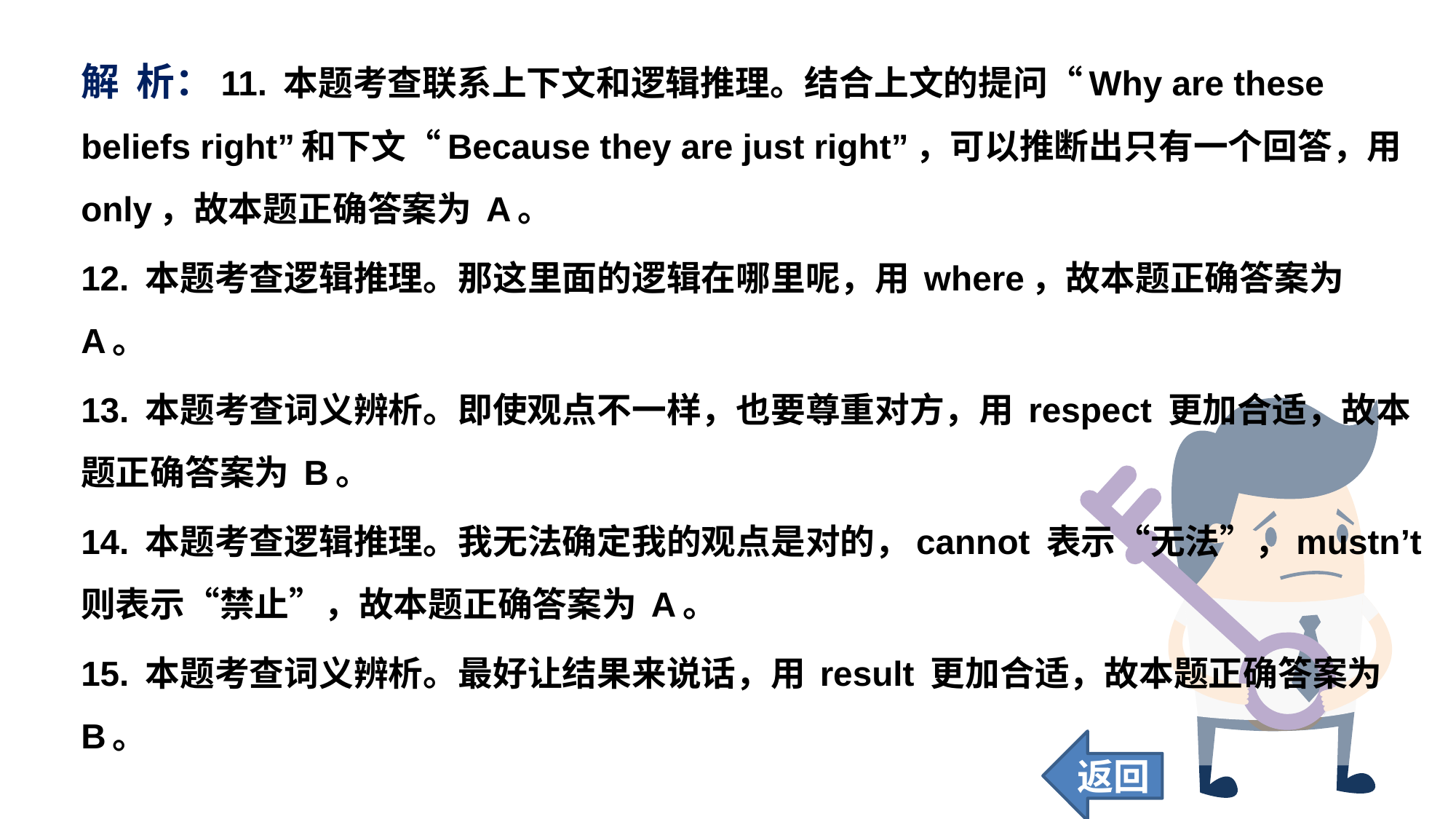

解  析：11. 本题考查联系上下文和逻辑推理。结合上文的提问“Why are these beliefs right”和下文“Because they are just right”，可以推断出只有一个回答，用 only，故本题正确答案为 A。
12. 本题考查逻辑推理。那这里面的逻辑在哪里呢，用 where，故本题正确答案为 A。
13. 本题考查词义辨析。即使观点不一样，也要尊重对方，用 respect 更加合适，故本题正确答案为 B。
14. 本题考查逻辑推理。我无法确定我的观点是对的，cannot 表示“无法”，mustn’t 则表示“禁止”，故本题正确答案为 A。
15. 本题考查词义辨析。最好让结果来说话，用 result 更加合适，故本题正确答案为 B。

返回
88